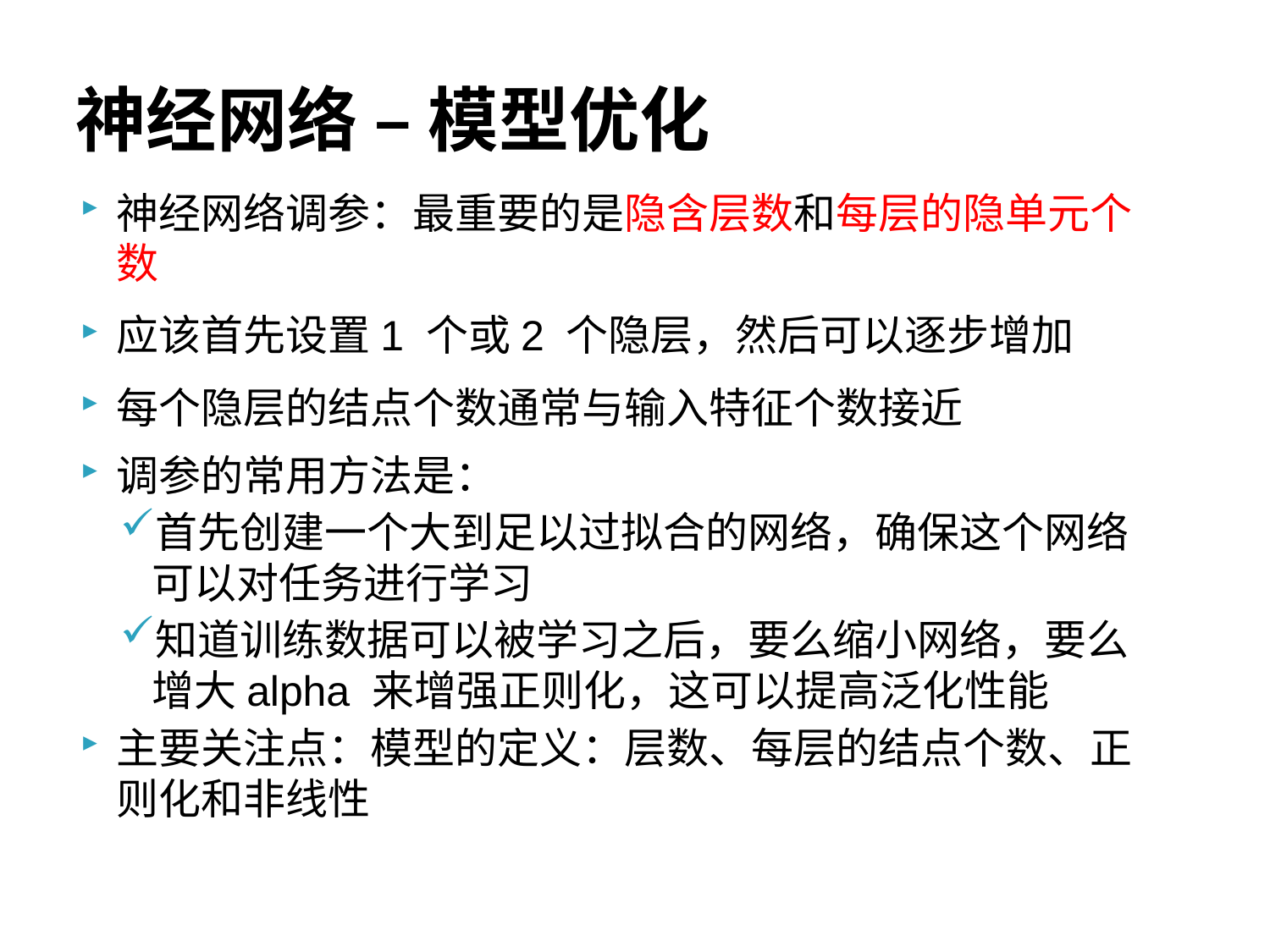

# 神经网络 – 模型优化
神经网络调参：最重要的是隐含层数和每层的隐单元个数
应该首先设置1 个或2 个隐层，然后可以逐步增加
每个隐层的结点个数通常与输入特征个数接近
调参的常用方法是：
首先创建一个大到足以过拟合的网络，确保这个网络可以对任务进行学习
知道训练数据可以被学习之后，要么缩小网络，要么增大alpha 来增强正则化，这可以提高泛化性能
主要关注点：模型的定义：层数、每层的结点个数、正则化和非线性